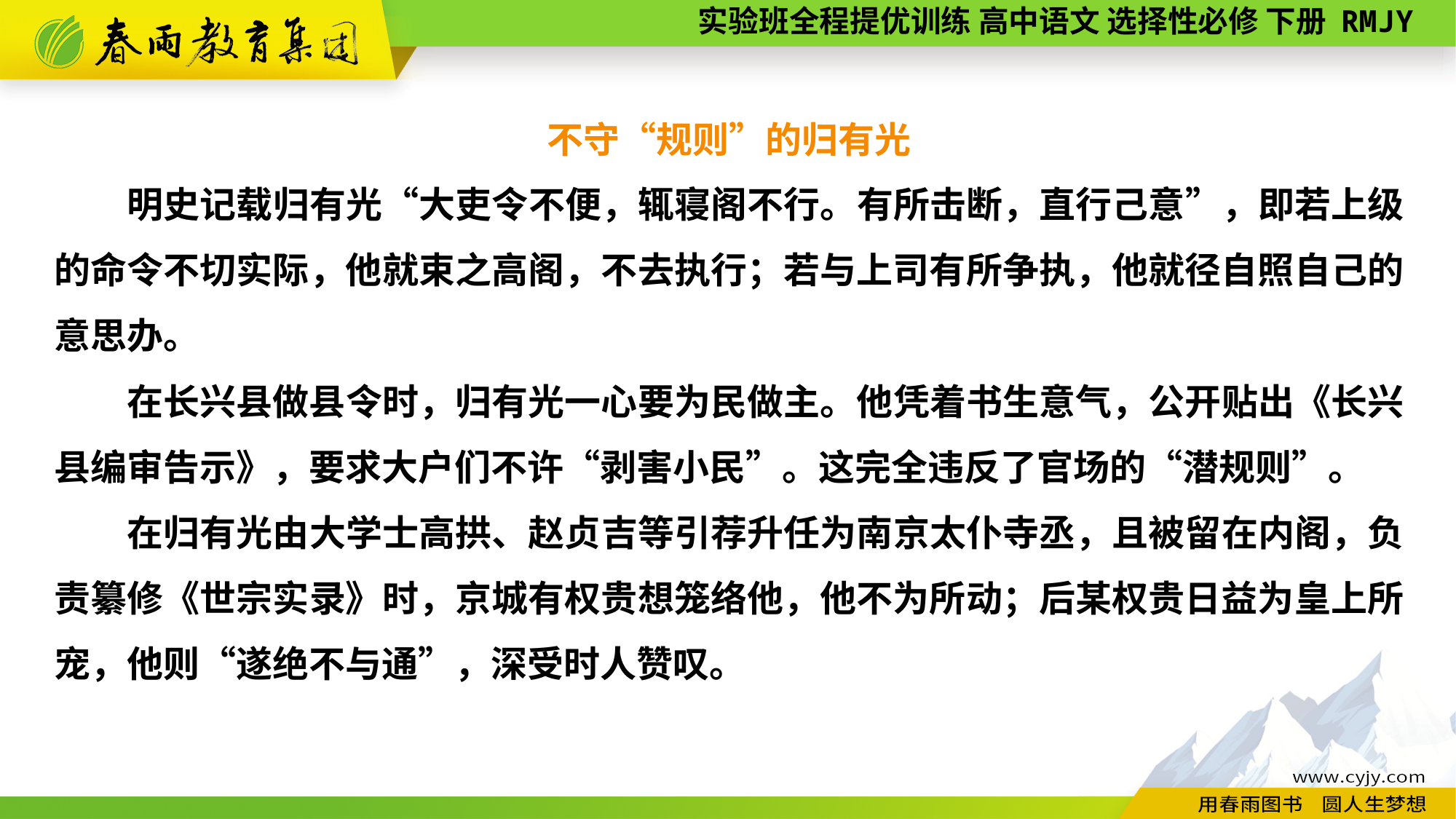

不守“规则”的归有光
明史记载归有光“大吏令不便，辄寝阁不行。有所击断，直行己意”，即若上级的命令不切实际，他就束之高阁，不去执行；若与上司有所争执，他就径自照自己的意思办。
在长兴县做县令时，归有光一心要为民做主。他凭着书生意气，公开贴出《长兴县编审告示》，要求大户们不许“剥害小民”。这完全违反了官场的“潜规则”。
在归有光由大学士高拱、赵贞吉等引荐升任为南京太仆寺丞，且被留在内阁，负责纂修《世宗实录》时，京城有权贵想笼络他，他不为所动；后某权贵日益为皇上所宠，他则“遂绝不与通”，深受时人赞叹。